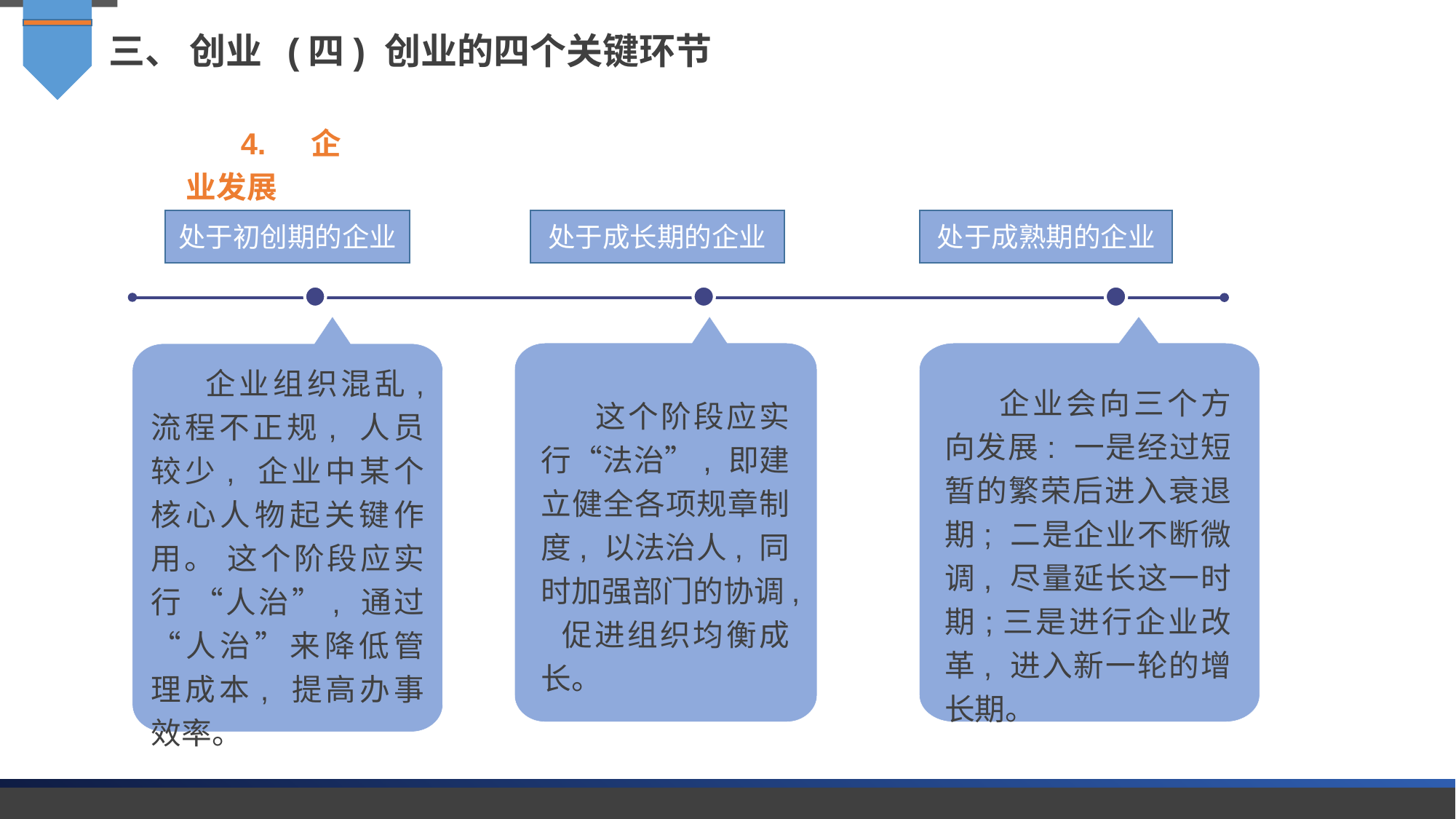

三、 创业  (四) 创业的四个关键环节
4. 企业发展
处于初创期的企业
处于成长期的企业
处于成熟期的企业

企业组织混乱, 流程不正规, 人员较少, 企业中某个核心人物起关键作用。 这个阶段应实行 “人治”, 通过 “人治”来降低管理成本, 提高办事效率。
企业会向三个方向发展: 一是经过短暂的繁荣后进入衰退期; 二是企业不断微调, 尽量延长这一时期;三是进行企业改革, 进入新一轮的增长期。
这个阶段应实行“法治”, 即建立健全各项规章制度, 以法治人, 同时加强部门的协调, 促进组织均衡成长。